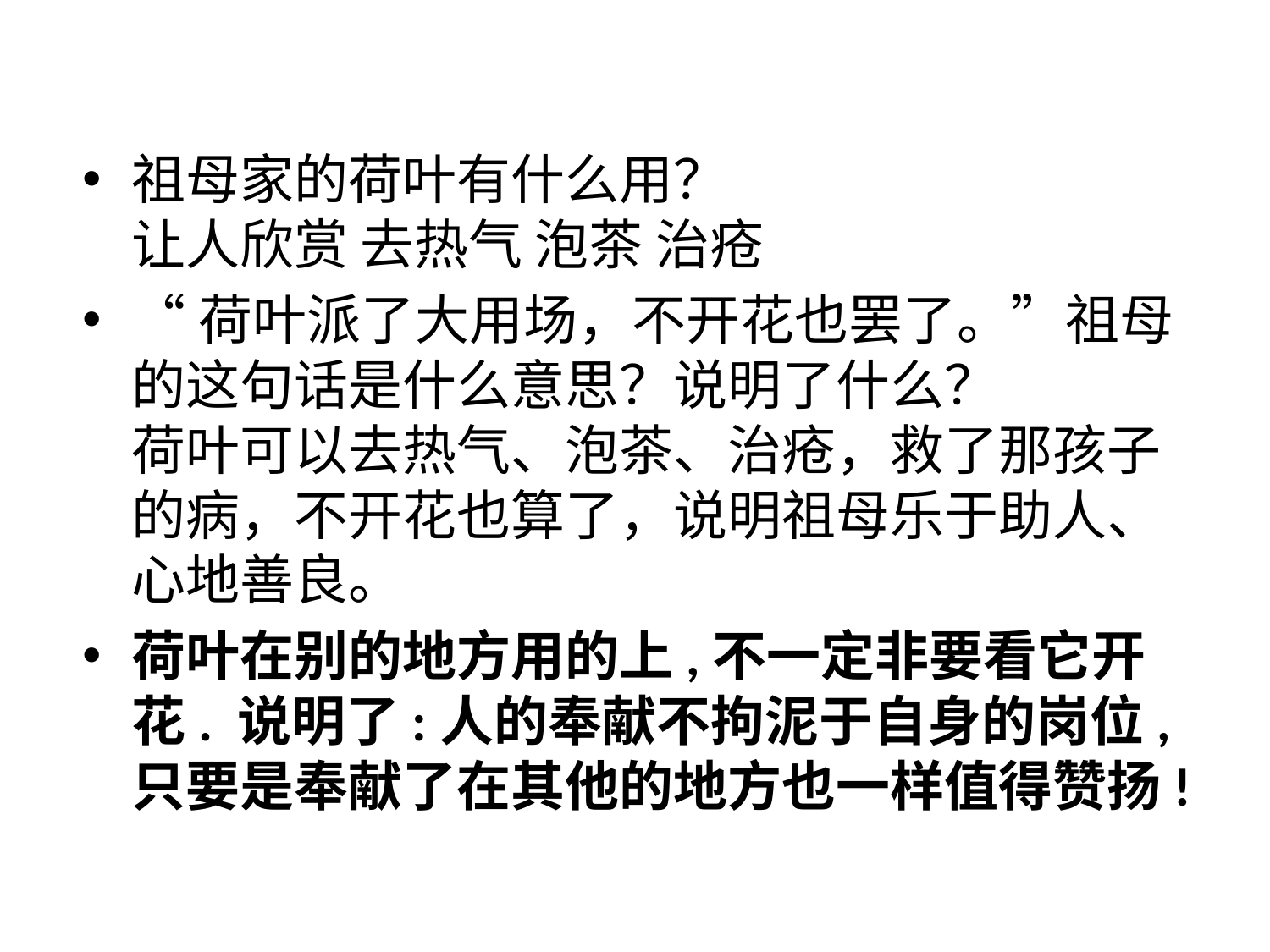

#
祖母家的荷叶有什么用？
让人欣赏 去热气 泡茶 治疮
“荷叶派了大用场，不开花也罢了。”祖母的这句话是什么意思？说明了什么？
荷叶可以去热气、泡茶、治疮，救了那孩子的病，不开花也算了，说明祖母乐于助人、心地善良。
荷叶在别的地方用的上,不一定非要看它开花. 说明了:人的奉献不拘泥于自身的岗位,只要是奉献了在其他的地方也一样值得赞扬!